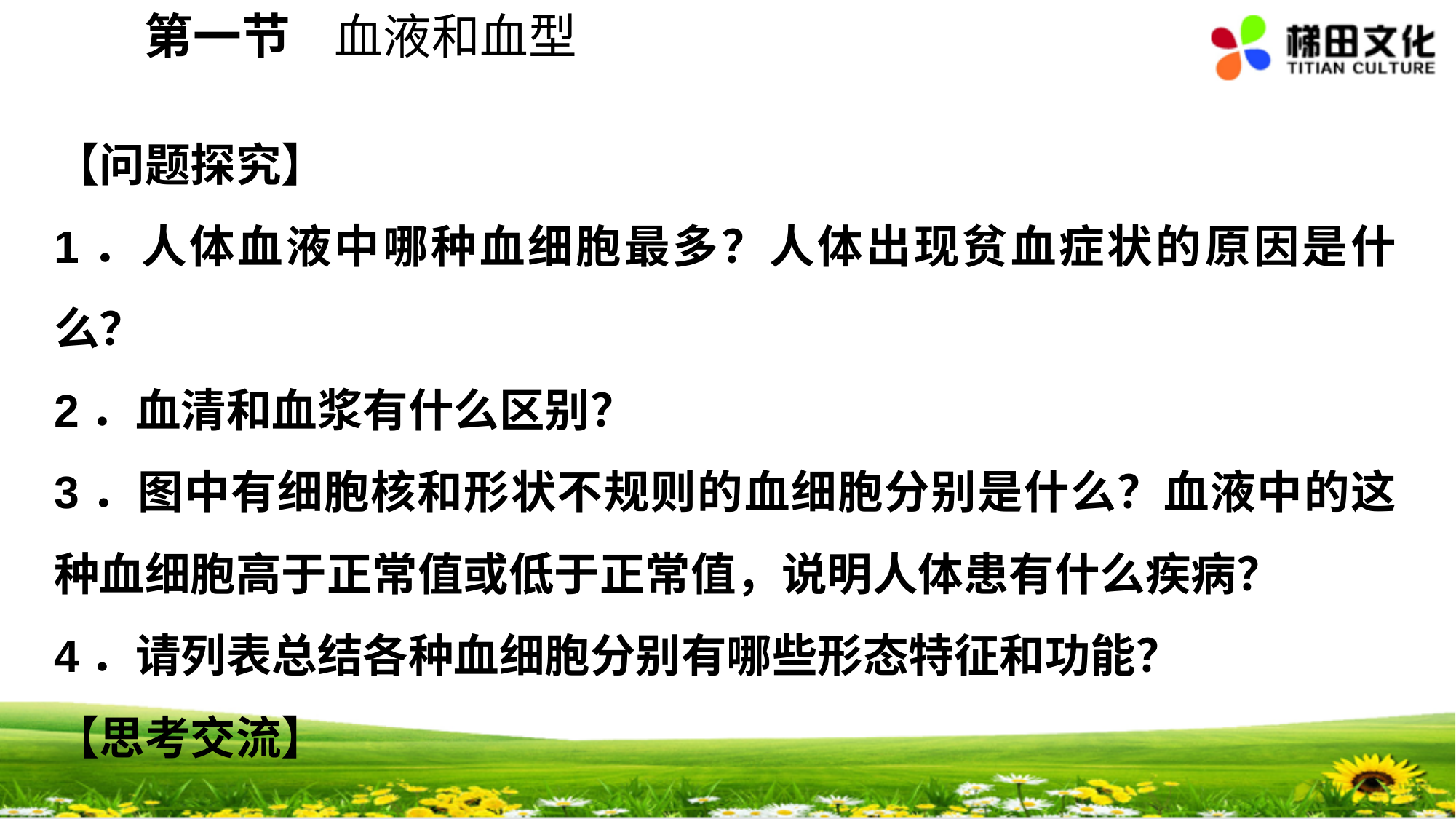

第一节    血液和血型
【问题探究】
1．人体血液中哪种血细胞最多？人体出现贫血症状的原因是什么？
2．血清和血浆有什么区别？
3．图中有细胞核和形状不规则的血细胞分别是什么？血液中的这种血细胞高于正常值或低于正常值，说明人体患有什么疾病？
4．请列表总结各种血细胞分别有哪些形态特征和功能？
【思考交流】